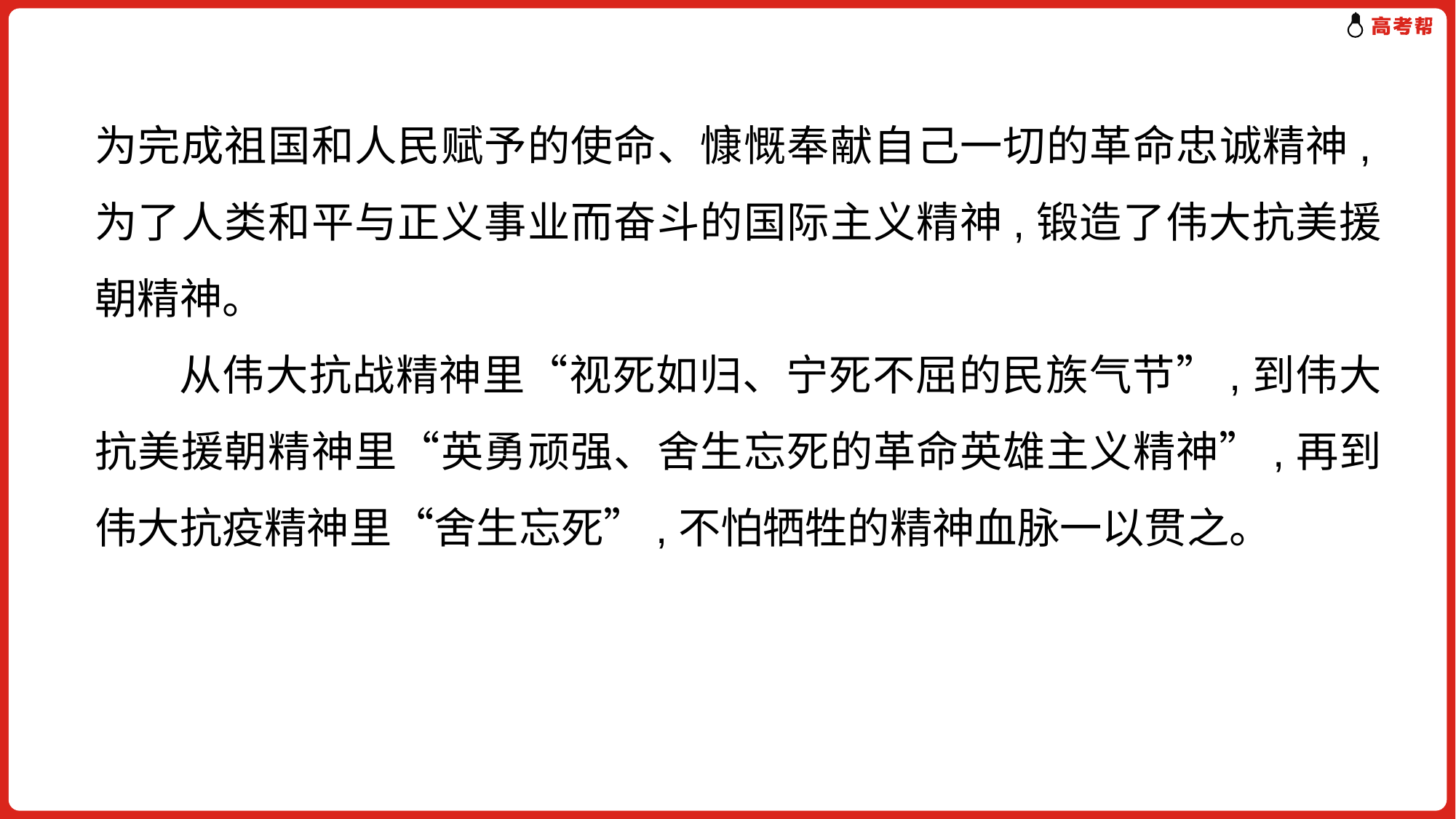

为完成祖国和人民赋予的使命、慷慨奉献自己一切的革命忠诚精神,为了人类和平与正义事业而奋斗的国际主义精神,锻造了伟大抗美援朝精神。
       从伟大抗战精神里“视死如归、宁死不屈的民族气节”,到伟大抗美援朝精神里“英勇顽强、舍生忘死的革命英雄主义精神”,再到伟大抗疫精神里“舍生忘死”,不怕牺牲的精神血脉一以贯之。